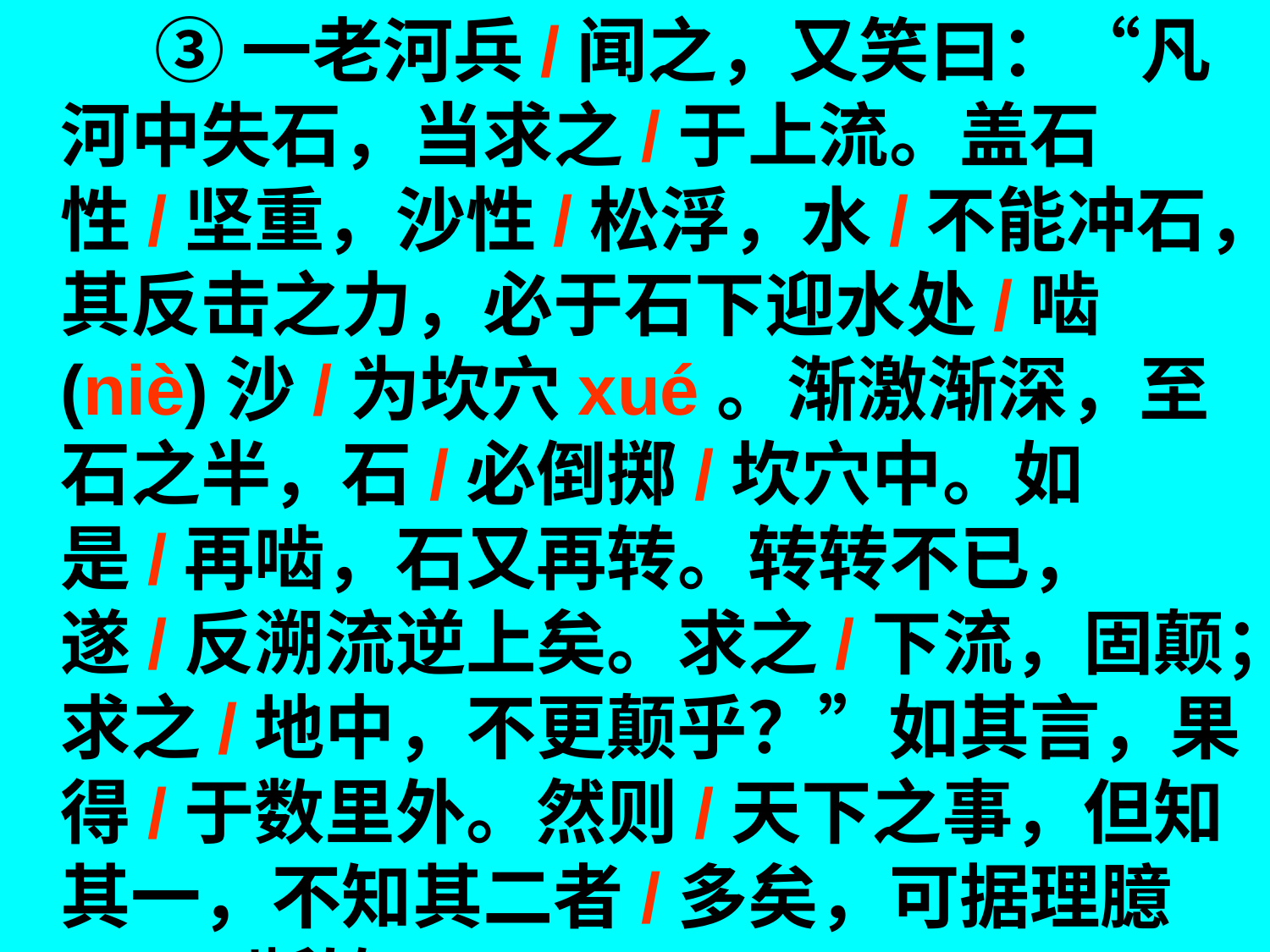

③一老河兵/闻之，又笑曰：“凡河中失石，当求之/于上流。盖石性/坚重，沙性/松浮，水/不能冲石，其反击之力，必于石下迎水处/啮(niè)沙/为坎穴xué。渐激渐深，至石之半，石/必倒掷/坎穴中。如是/再啮，石又再转。转转不已，遂/反溯流逆上矣。求之/下流，固颠；求之/地中，不更颠乎？”如其言，果得/于数里外。然则/天下之事，但知其一，不知其二者/多矣，可据理臆(yì)断欤yú]？

#